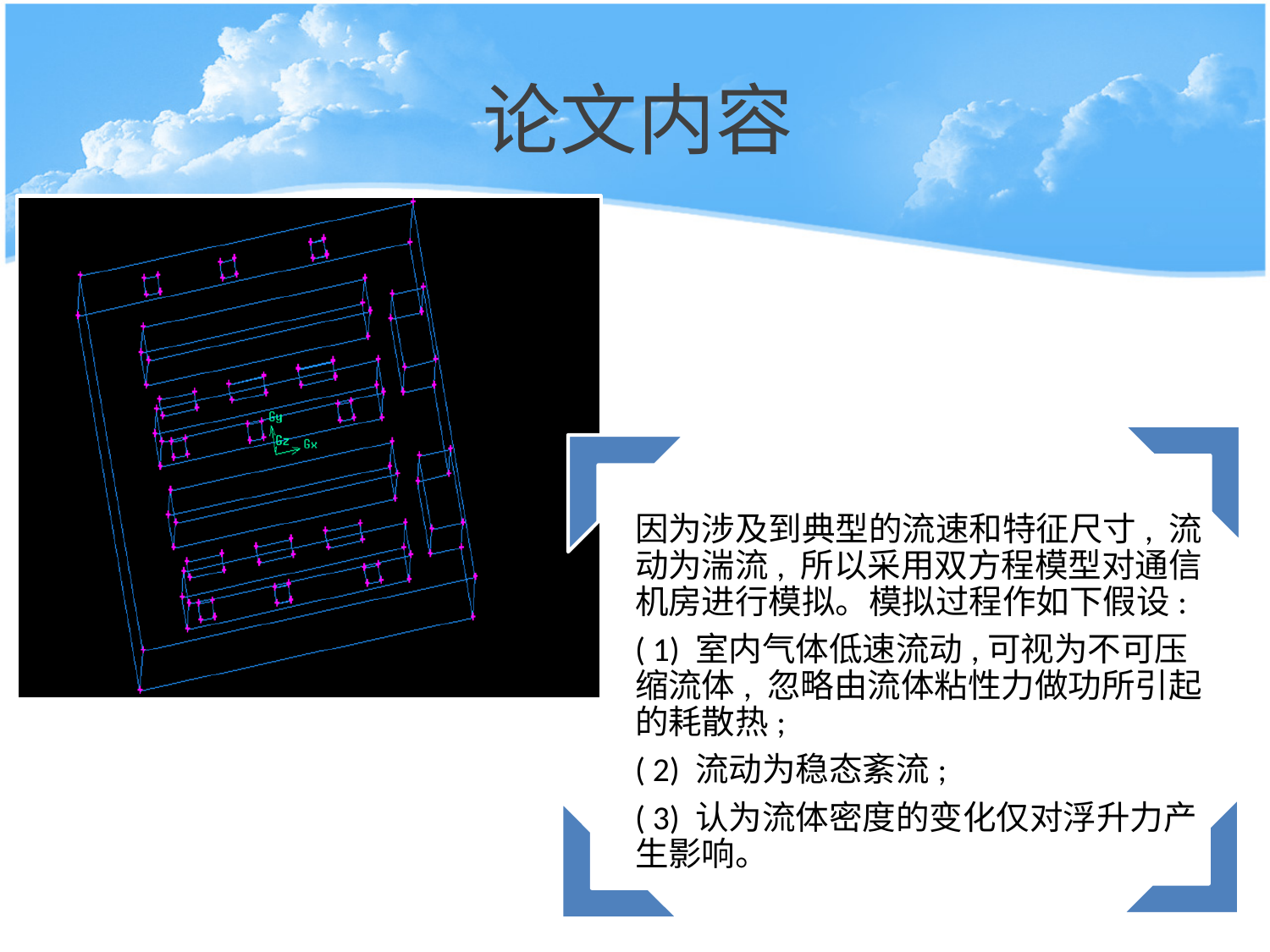

论文内容
因为涉及到典型的流速和特征尺寸, 流动为湍流, 所以采用双方程模型对通信机房进行模拟。模拟过程作如下假设:
( 1) 室内气体低速流动,可视为不可压缩流体, 忽略由流体粘性力做功所引起的耗散热;
( 2) 流动为稳态紊流;
( 3) 认为流体密度的变化仅对浮升力产生影响。